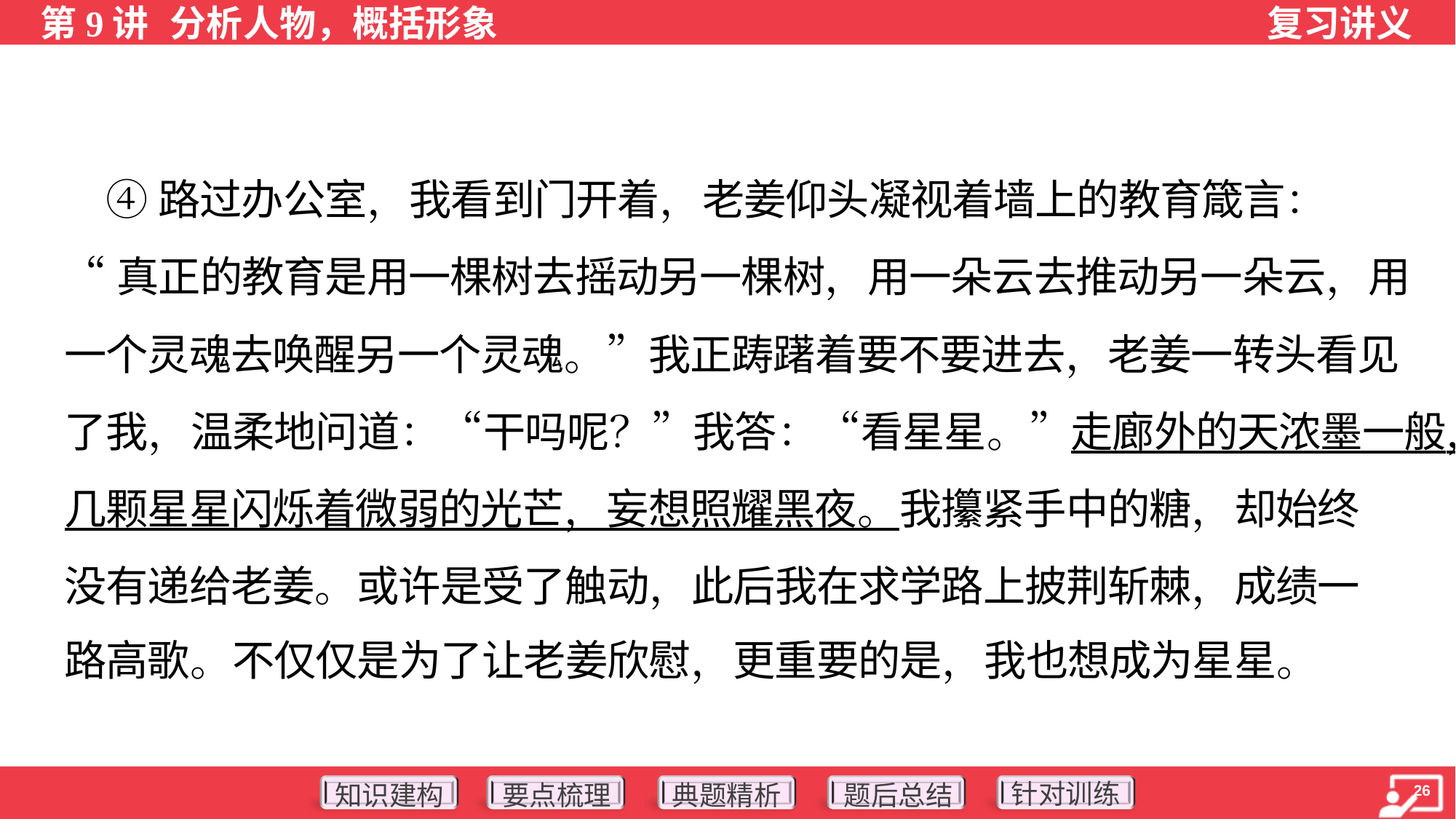

④路过办公室，我看到门开着，老姜仰头凝视着墙上的教育箴言：
“真正的教育是用一棵树去摇动另一棵树，用一朵云去推动另一朵云，用
一个灵魂去唤醒另一个灵魂。”我正踌躇着要不要进去，老姜一转头看见
了我，温柔地问道：“干吗呢？”我答：“看星星。”走廊外的天浓墨一般，
几颗星星闪烁着微弱的光芒，妄想照耀黑夜。我攥紧手中的糖，却始终
没有递给老姜。或许是受了触动，此后我在求学路上披荆斩棘，成绩一
路高歌。不仅仅是为了让老姜欣慰，更重要的是，我也想成为星星。